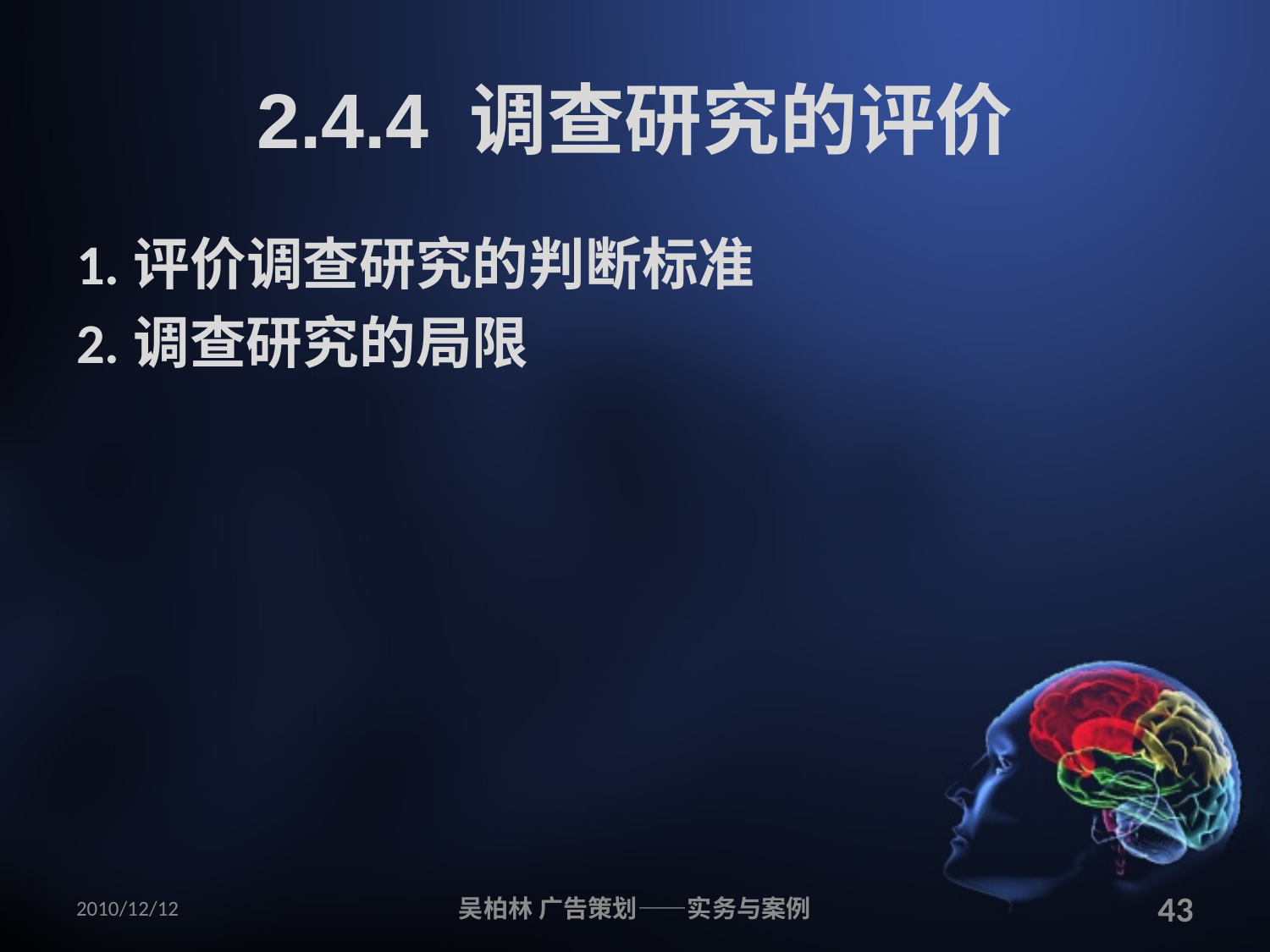

# 2.4.4 调查研究的评价
1.评价调查研究的判断标准
2.调查研究的局限
2010/12/12
吴柏林 广告策划——实务与案例
43